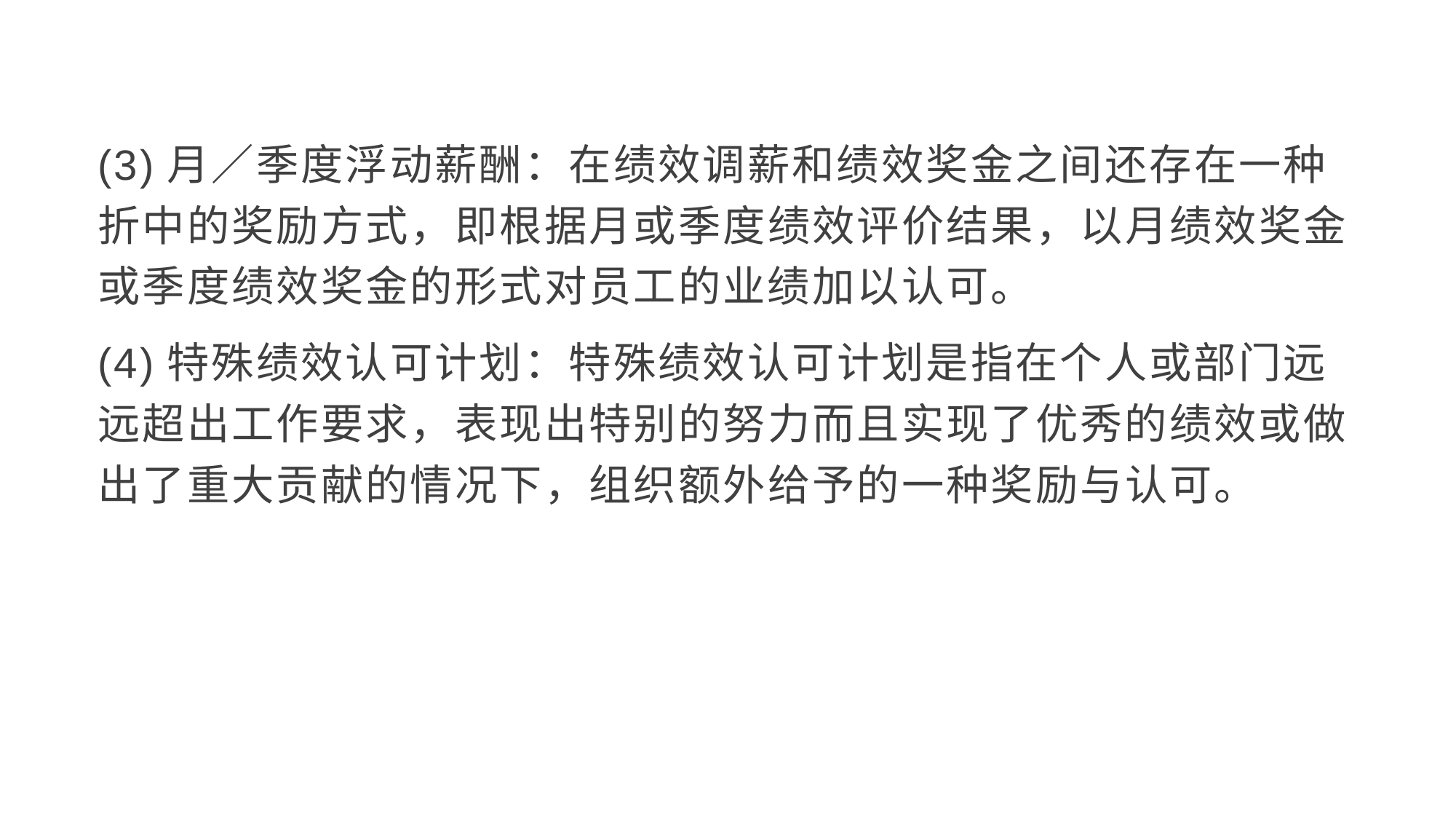

#
(3)月／季度浮动薪酬：在绩效调薪和绩效奖金之间还存在一种折中的奖励方式，即根据月或季度绩效评价结果，以月绩效奖金或季度绩效奖金的形式对员工的业绩加以认可。
(4)特殊绩效认可计划：特殊绩效认可计划是指在个人或部门远远超出工作要求，表现出特别的努力而且实现了优秀的绩效或做出了重大贡献的情况下，组织额外给予的一种奖励与认可。